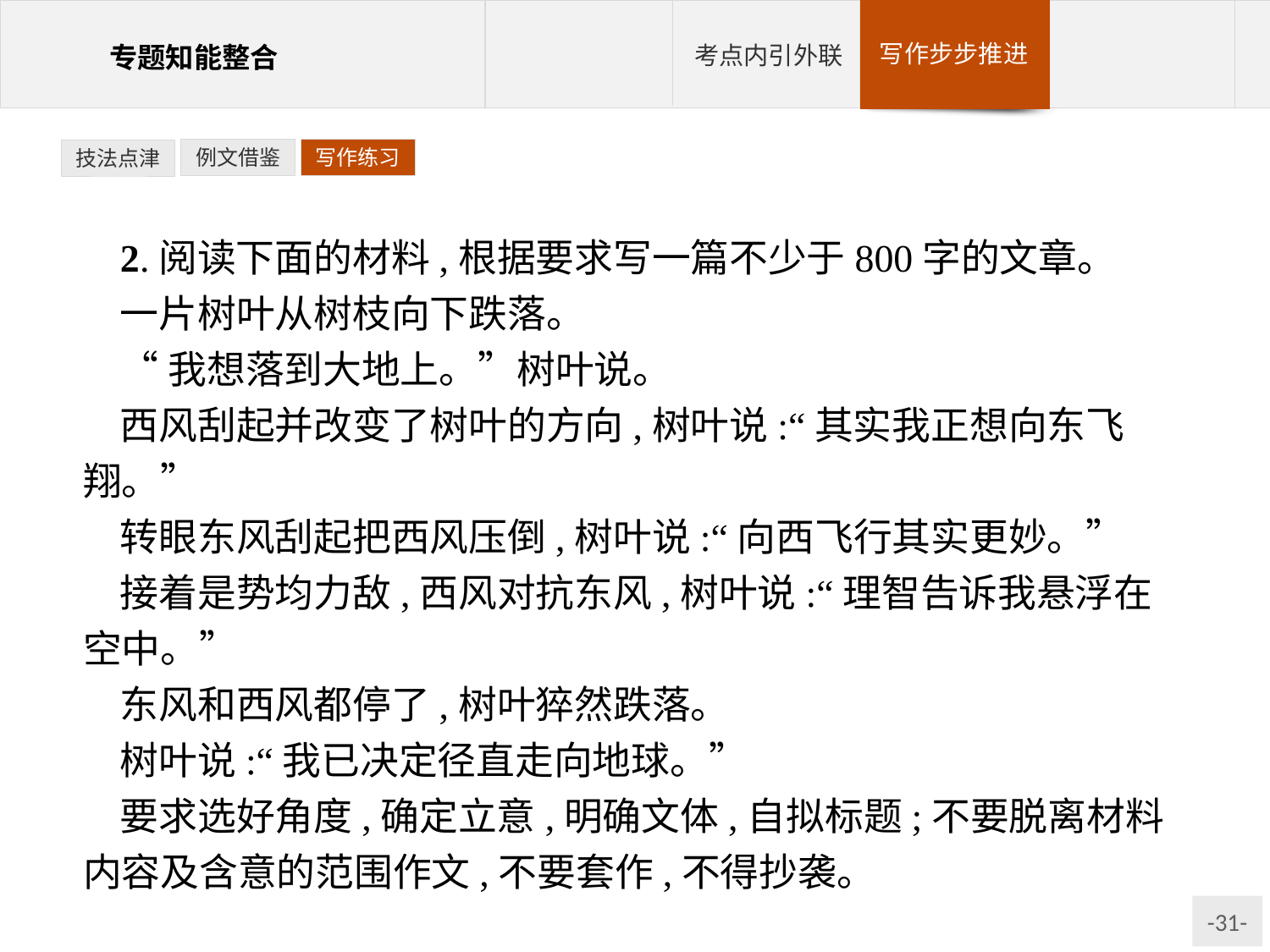

例文借鉴
写作练习
技法点津
2.阅读下面的材料,根据要求写一篇不少于800字的文章。
一片树叶从树枝向下跌落。
“我想落到大地上。”树叶说。
西风刮起并改变了树叶的方向,树叶说:“其实我正想向东飞翔。”
转眼东风刮起把西风压倒,树叶说:“向西飞行其实更妙。”
接着是势均力敌,西风对抗东风,树叶说:“理智告诉我悬浮在空中。”
东风和西风都停了,树叶猝然跌落。
树叶说:“我已决定径直走向地球。”
要求选好角度,确定立意,明确文体,自拟标题;不要脱离材料内容及含意的范围作文,不要套作,不得抄袭。